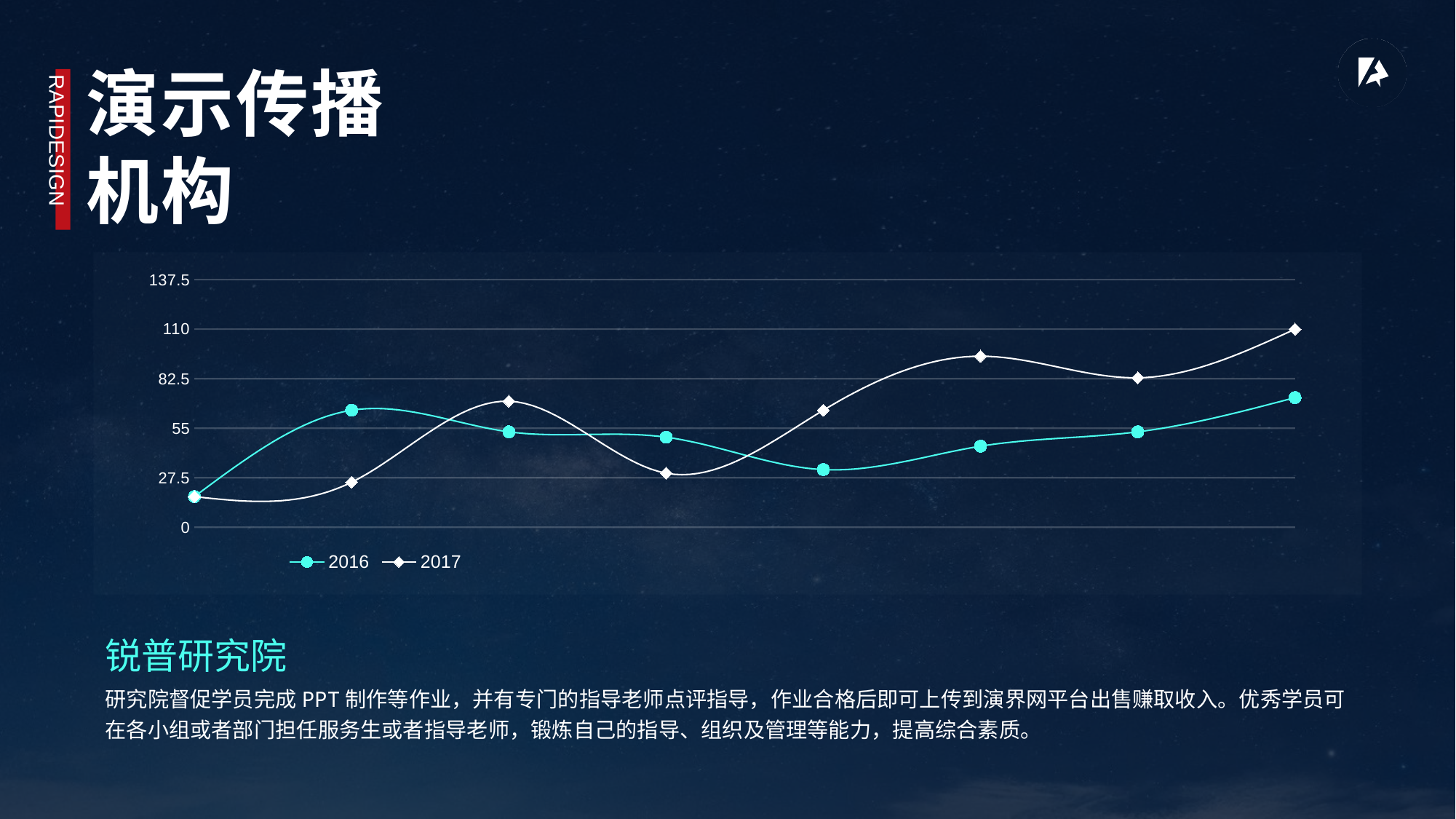

演示传播
机构
RAPIDESIGN

### Chart:

| Category | 2016 | 2017 |
|---|---|---|
| 2007 | 17.0 | 17.0 |
| 2008 | 65.0 | 25.0 |
| 2009 | 53.0 | 70.0 |
| 2010 | 50.0 | 30.0 |
| 2011 | 32.0 | 65.0 |
| 2012 | 45.0 | 95.0 |
| 2013 | 53.0 | 83.0 |
| 2014 | 72.0 | 110.0 |
锐普研究院
研究院督促学员完成PPT制作等作业，并有专门的指导老师点评指导，作业合格后即可上传到演界网平台出售赚取收入。优秀学员可在各小组或者部门担任服务生或者指导老师，锻炼自己的指导、组织及管理等能力，提高综合素质。